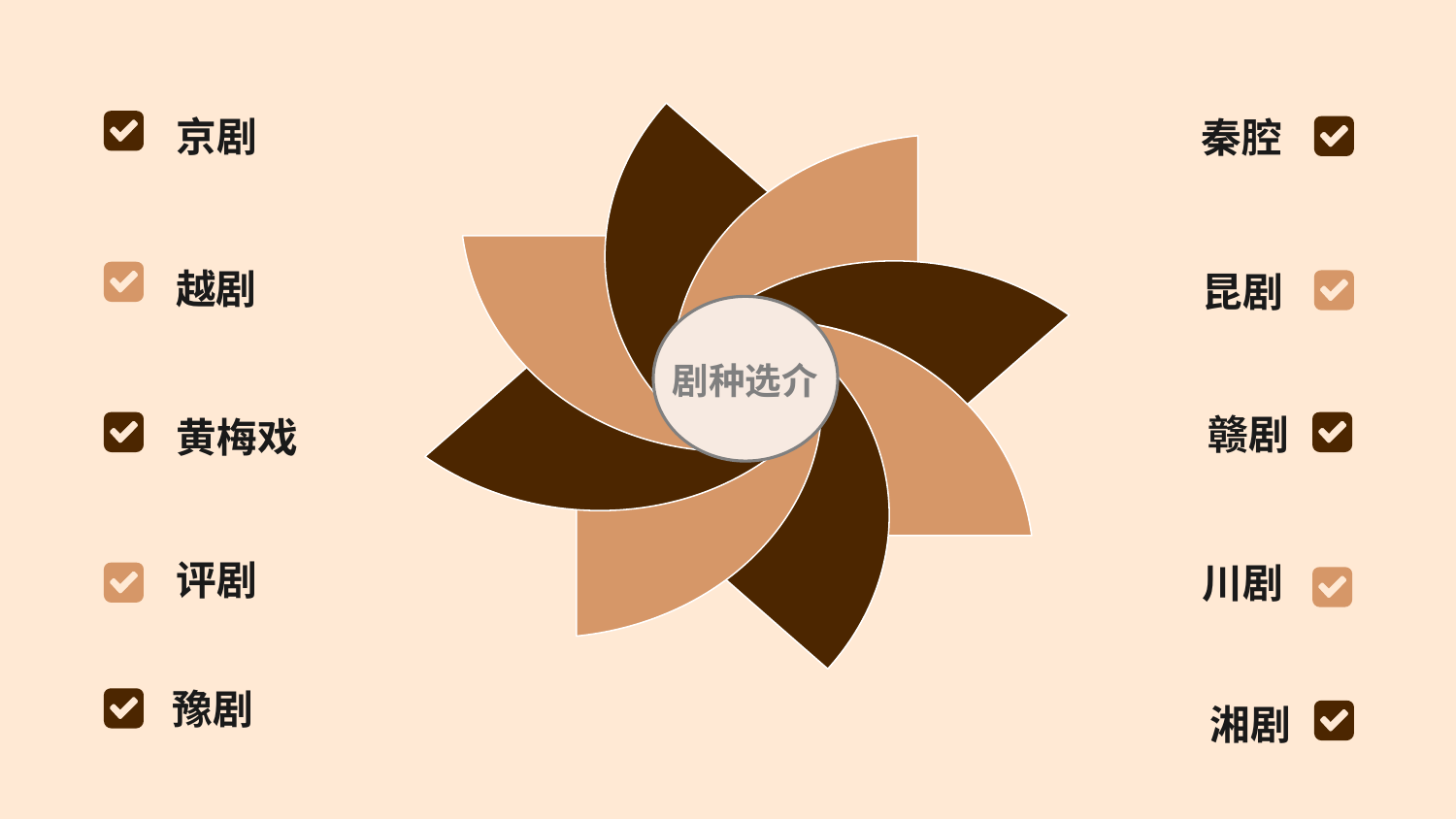

剧种选介

京剧
秦腔

越剧
昆剧

赣剧
黄梅戏

评剧
川剧

豫剧

湘剧